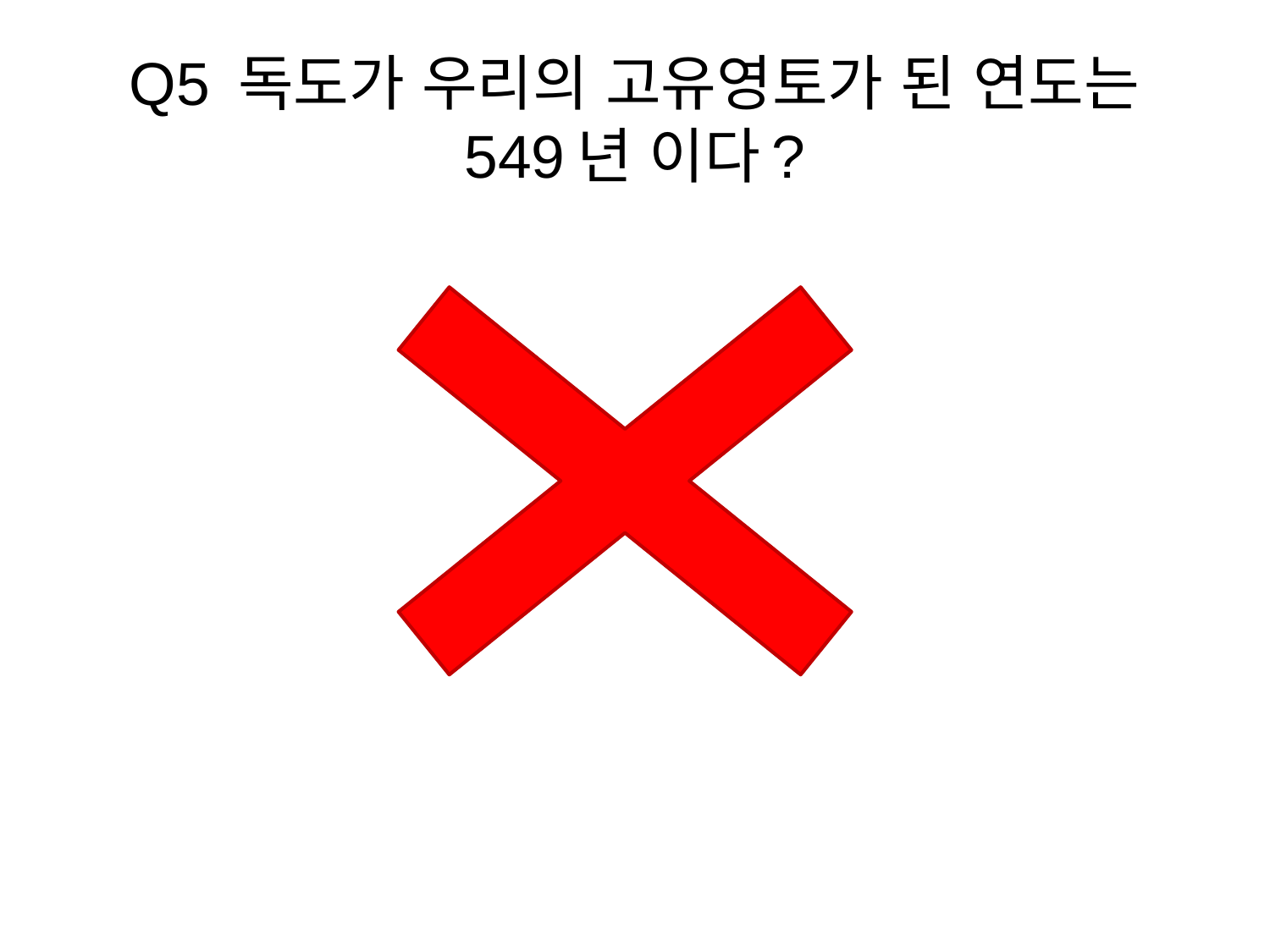

# Q5 독도가 우리의 고유영토가 된 연도는 549년 이다?